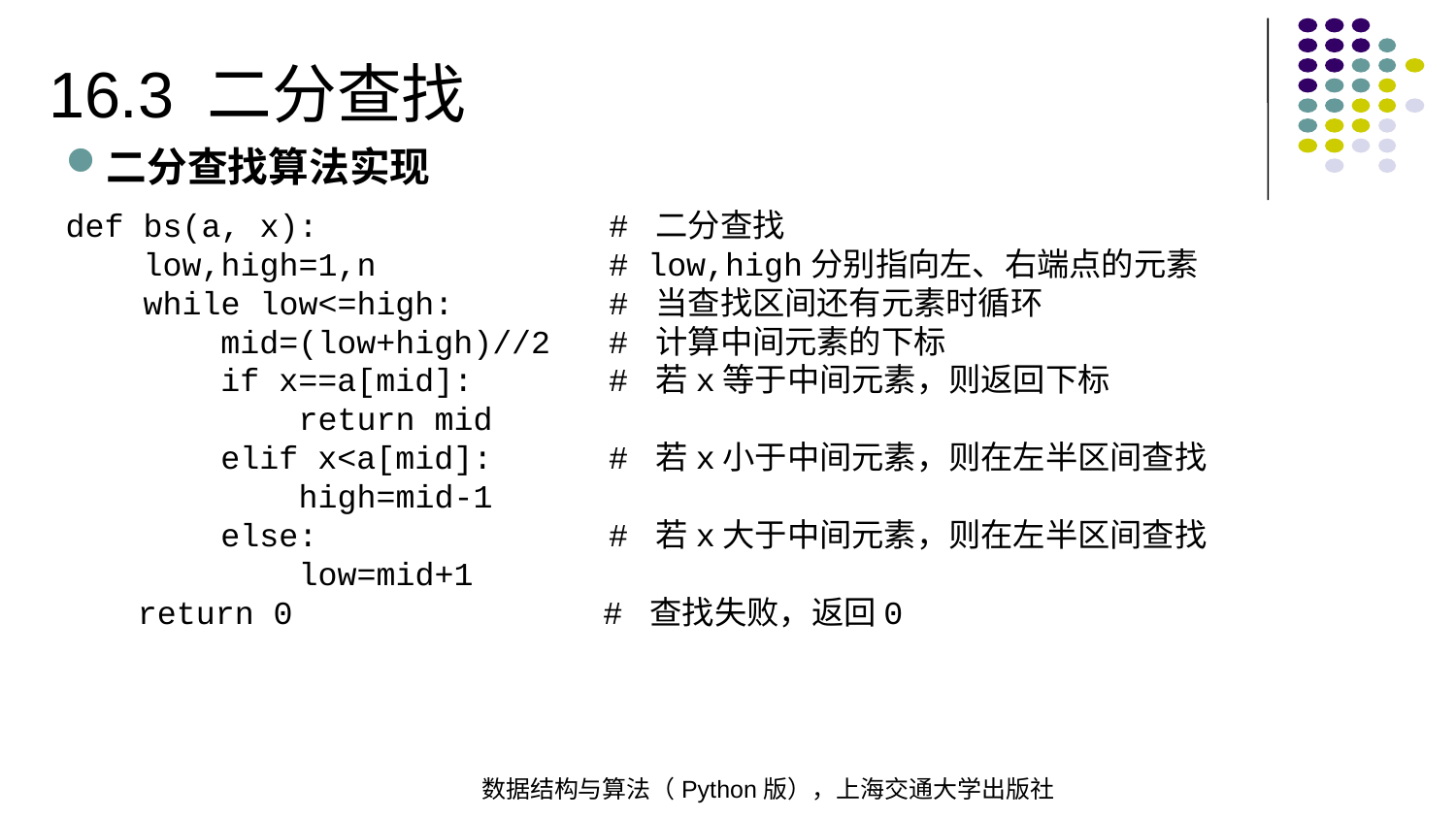

16.3 二分查找
二分查找算法实现
def bs(a, x):               # 二分查找
    low,high=1,n            # low,high分别指向左、右端点的元素
    while low<=high:        # 当查找区间还有元素时循环
        mid=(low+high)//2   # 计算中间元素的下标
        if x==a[mid]:       # 若x等于中间元素，则返回下标
            return mid
        elif x<a[mid]:      # 若x小于中间元素，则在左半区间查找
            high=mid-1
        else:               # 若x大于中间元素，则在左半区间查找
            low=mid+1
         return 0                # 查找失败，返回0